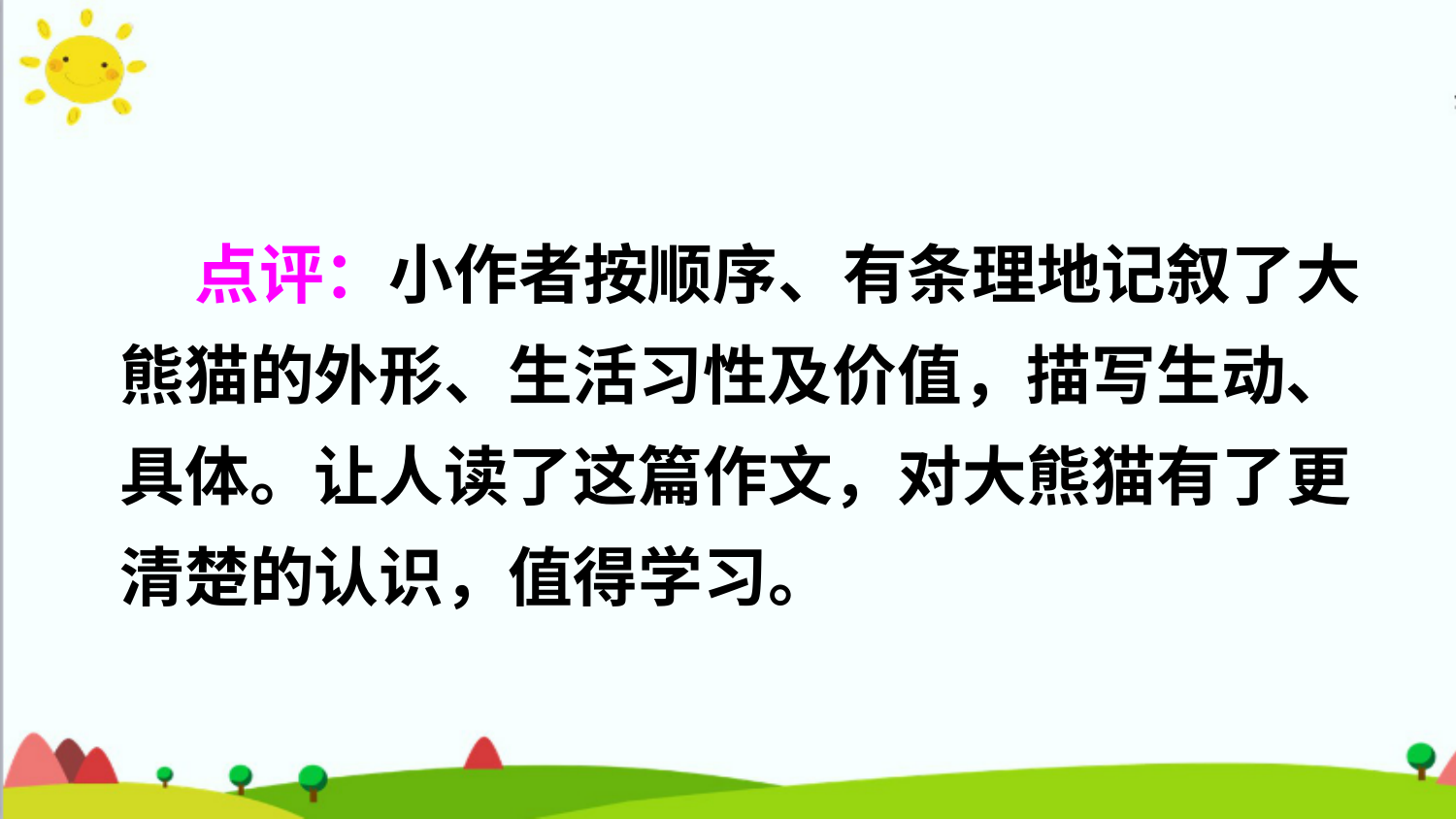

点评：小作者按顺序、有条理地记叙了大熊猫的外形、生活习性及价值，描写生动、具体。让人读了这篇作文，对大熊猫有了更清楚的认识，值得学习。